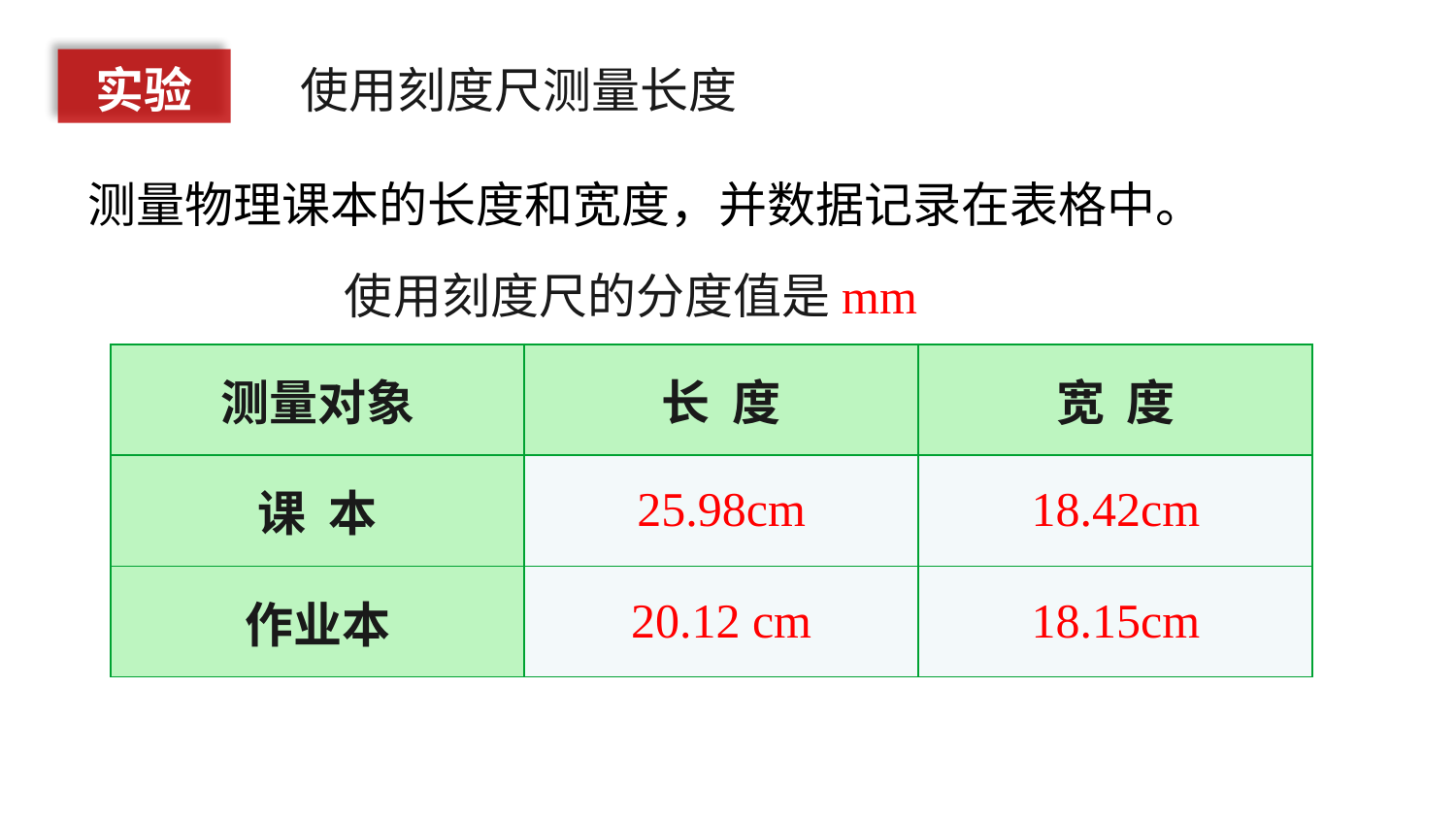

实验
使用刻度尺测量长度
测量物理课本的长度和宽度，并数据记录在表格中。
使用刻度尺的分度值是mm
| 测量对象 | 长 度 | 宽 度 |
| --- | --- | --- |
| 课 本 | 25.98cm | 18.42cm |
| 作业本 | 20.12 cm | 18.15cm |